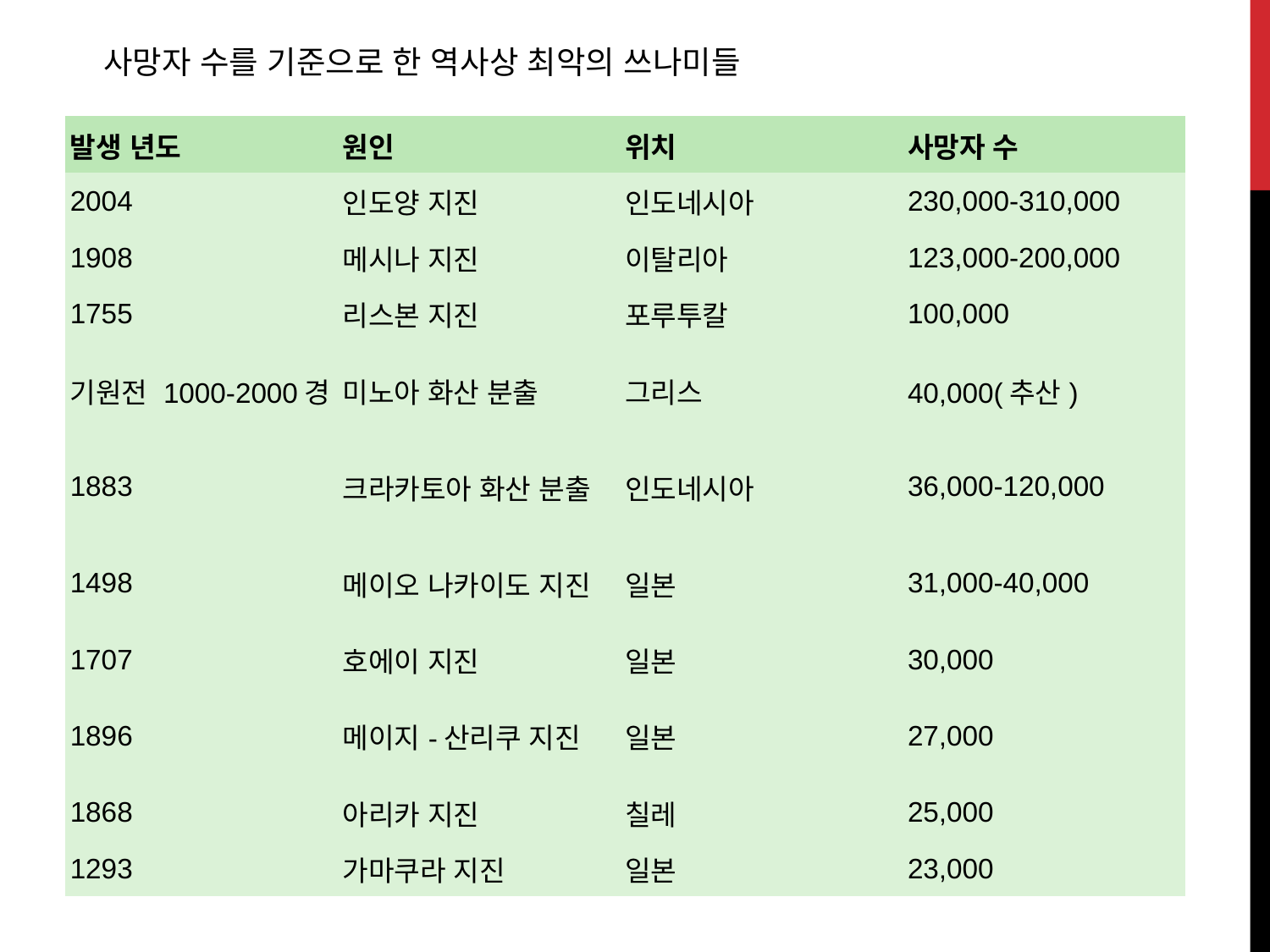

사망자 수를 기준으로 한 역사상 최악의 쓰나미들
| 발생 년도 | 원인 | 위치 | 사망자 수 |
| --- | --- | --- | --- |
| 2004 | 인도양 지진 | 인도네시아 | 230,000-310,000 |
| 1908 | 메시나 지진 | 이탈리아 | 123,000-200,000 |
| 1755 | 리스본 지진 | 포루투칼 | 100,000 |
| 기원전 1000-2000경 | 미노아 화산 분출 | 그리스 | 40,000(추산) |
| 1883 | 크라카토아 화산 분출 | 인도네시아 | 36,000-120,000 |
| 1498 | 메이오 나카이도 지진 | 일본 | 31,000-40,000 |
| 1707 | 호에이 지진 | 일본 | 30,000 |
| 1896 | 메이지-산리쿠 지진 | 일본 | 27,000 |
| 1868 | 아리카 지진 | 칠레 | 25,000 |
| 1293 | 가마쿠라 지진 | 일본 | 23,000 |